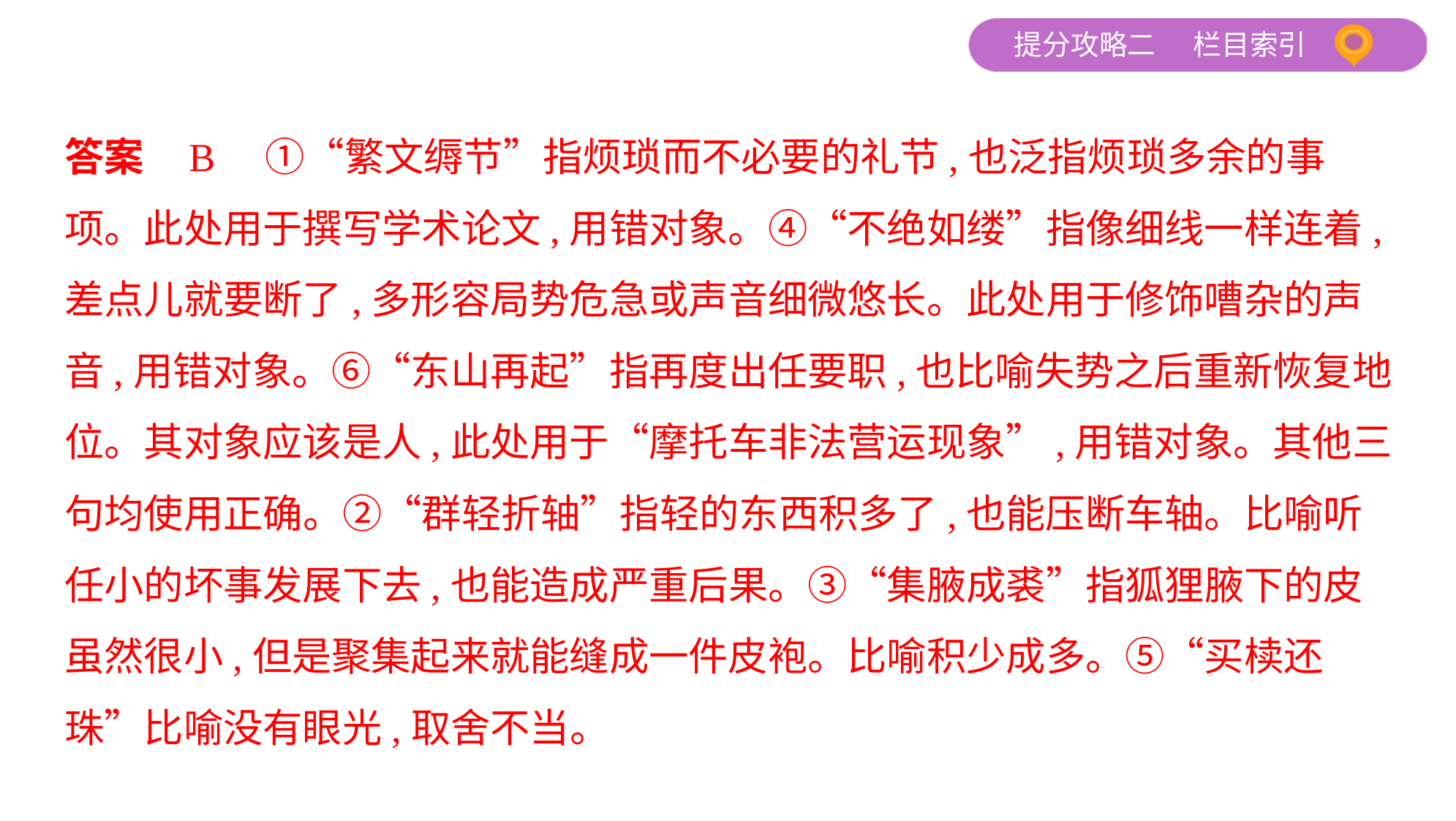

答案    B　①“繁文缛节”指烦琐而不必要的礼节,也泛指烦琐多余的事
项。此处用于撰写学术论文,用错对象。④“不绝如缕”指像细线一样连着,
差点儿就要断了,多形容局势危急或声音细微悠长。此处用于修饰嘈杂的声
音,用错对象。⑥“东山再起”指再度出任要职,也比喻失势之后重新恢复地
位。其对象应该是人,此处用于“摩托车非法营运现象”,用错对象。其他三
句均使用正确。②“群轻折轴”指轻的东西积多了,也能压断车轴。比喻听
任小的坏事发展下去,也能造成严重后果。③“集腋成裘”指狐狸腋下的皮
虽然很小,但是聚集起来就能缝成一件皮袍。比喻积少成多。⑤“买椟还
珠”比喻没有眼光,取舍不当。